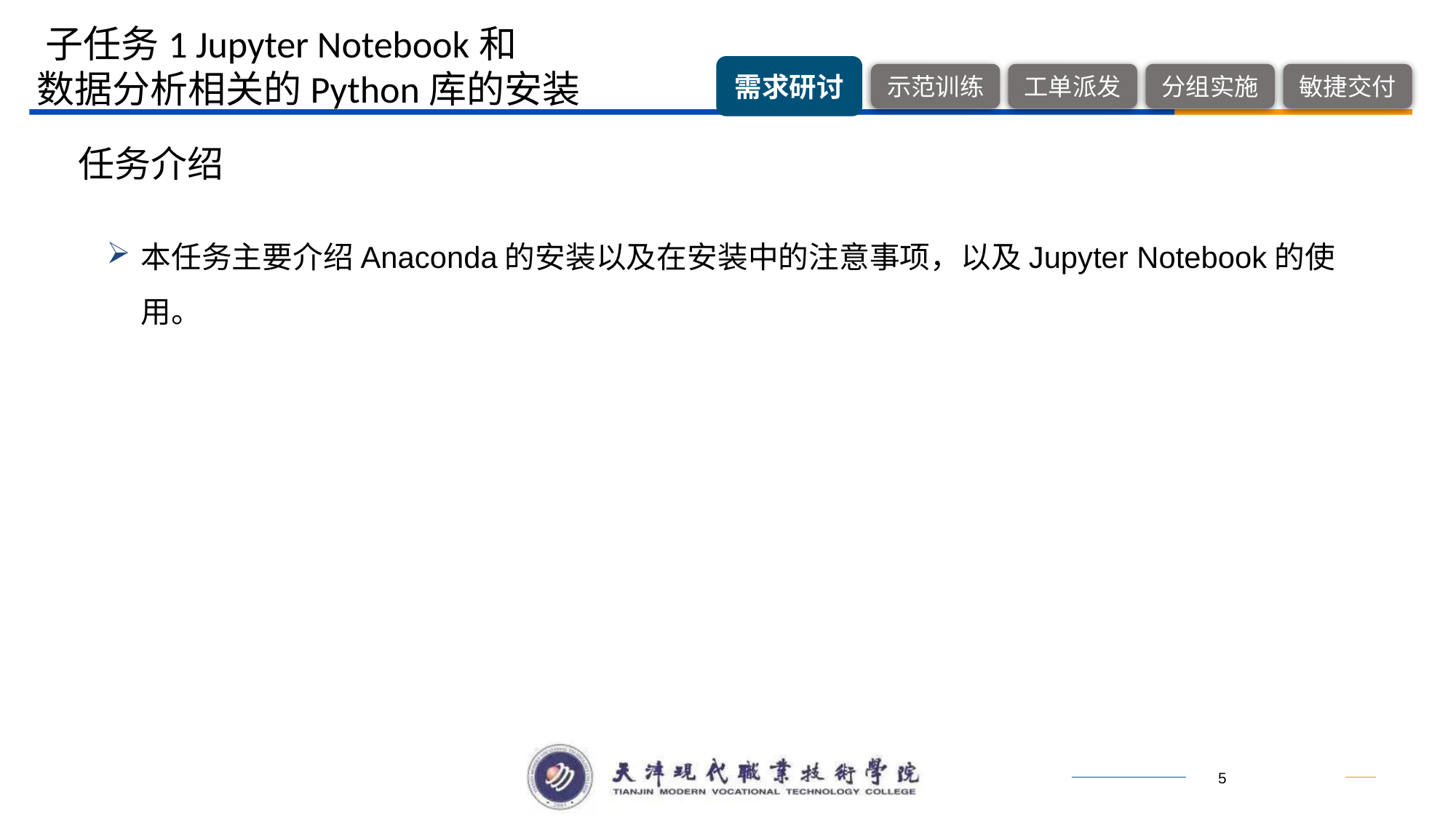

子任务1 Jupyter Notebook和
   数据分析相关的Python库的安装

任务介绍
本任务主要介绍Anaconda的安装以及在安装中的注意事项，以及Jupyter Notebook的使用。